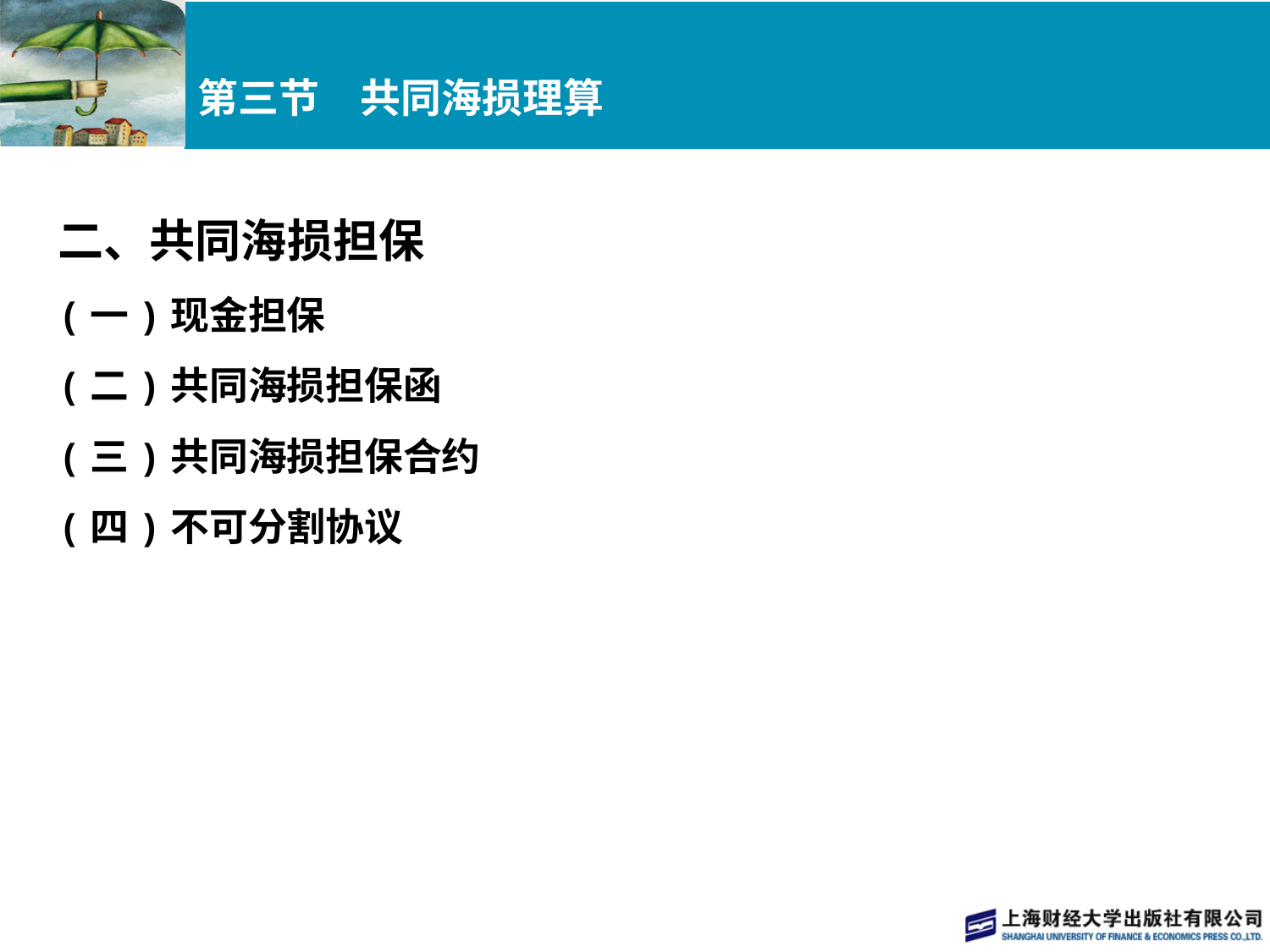

# 第三节　共同海损理算
二、共同海损担保
(一)现金担保
(二)共同海损担保函
(三)共同海损担保合约
(四)不可分割协议